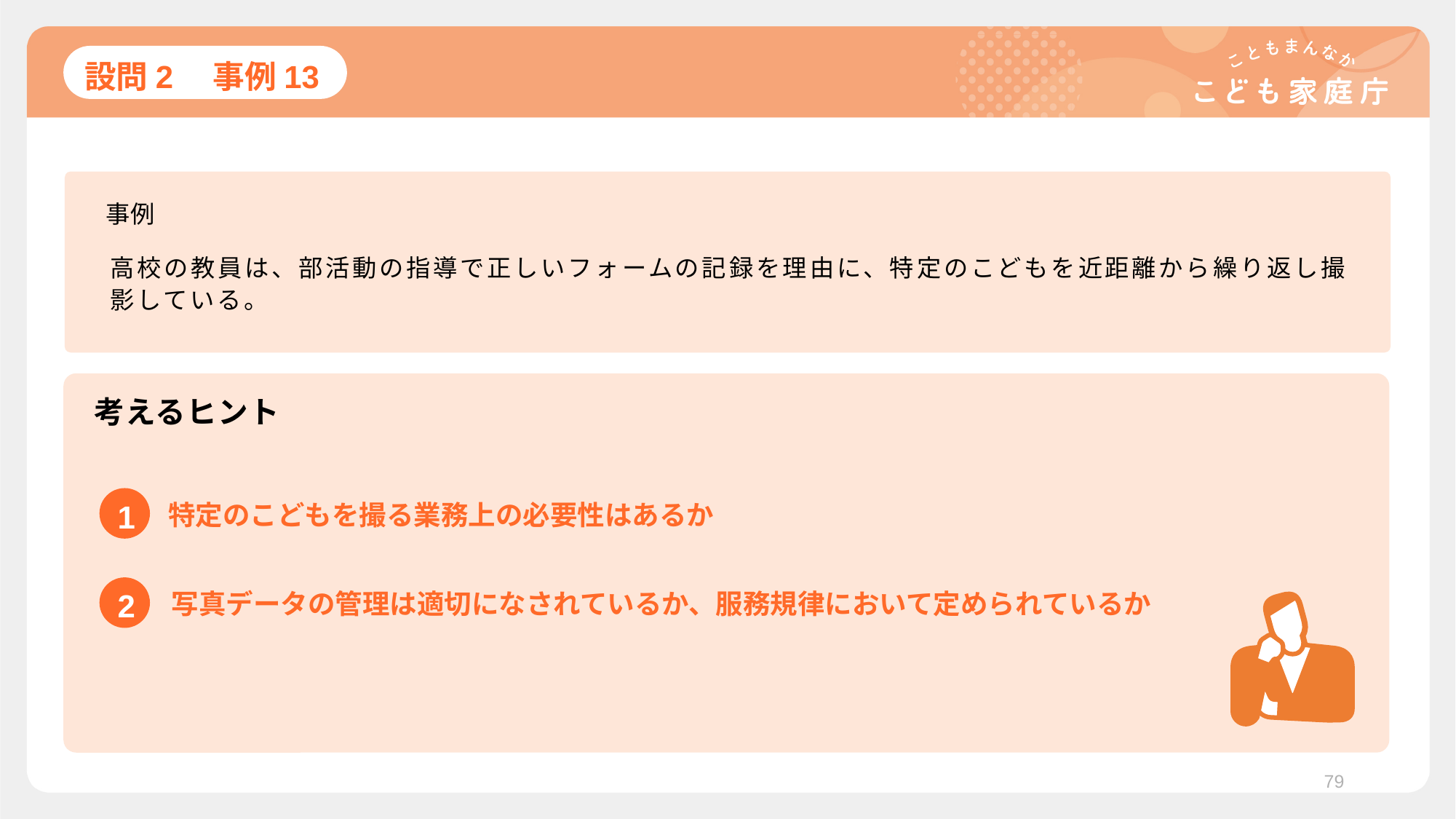

# 設問2　事例13

事例
高校の教員は、部活動の指導で正しいフォームの記録を理由に、特定のこどもを近距離から繰り返し撮影している。

考えるヒント
1
特定のこどもを撮る業務上の必要性はあるか
2
写真データの管理は適切になされているか、服務規律において定められているか

79